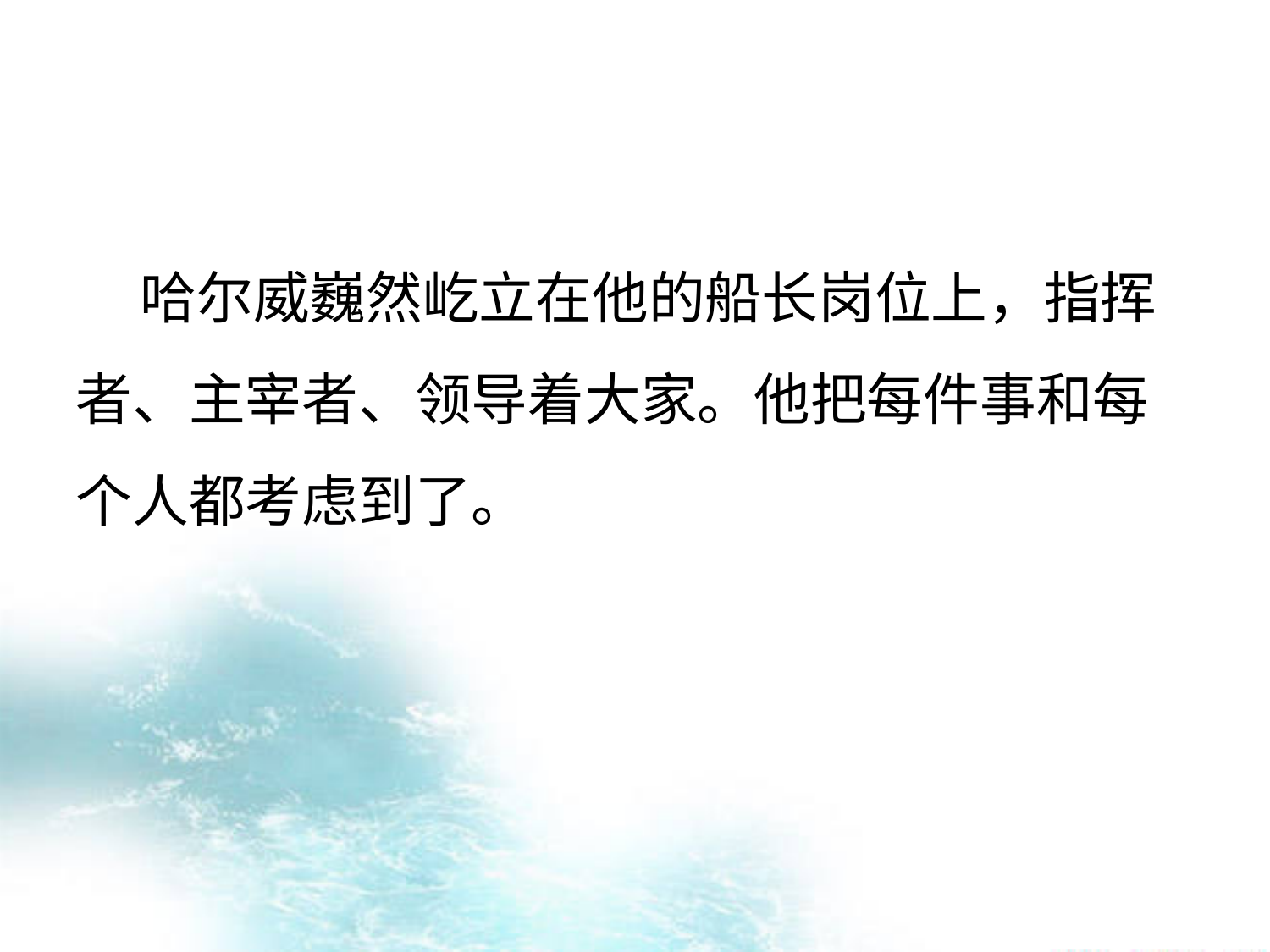

#
    哈尔威巍然屹立在他的船长岗位上，指挥者、主宰者、领导着大家。他把每件事和每个人都考虑到了。